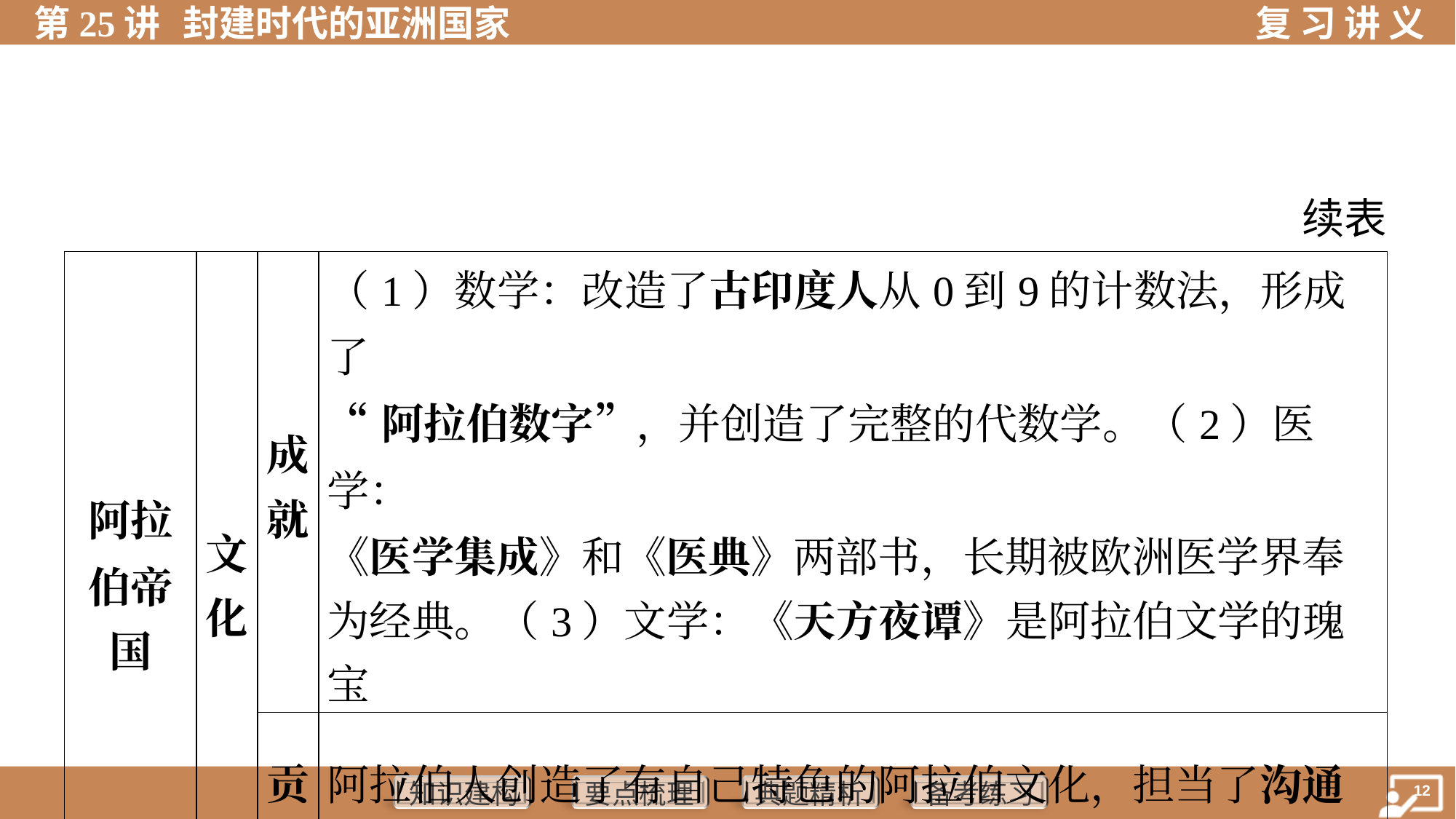

续表
| 阿拉 伯帝 国 | 文 化 | 成 就 | （1）数学：改造了古印度人从0到9的计数法，形成了 “阿拉伯数字”，并创造了完整的代数学。（2）医学： 《医学集成》和《医典》两部书，长期被欧洲医学界奉 为经典。（3）文学：《天方夜谭》是阿拉伯文学的瑰宝 |
| --- | --- | --- | --- |
|  |  | 贡 献 | 阿拉伯人创造了有自己特色的阿拉伯文化，担当了沟通 东西方文化的角色，为世界文化的发展作出了卓越贡献 |